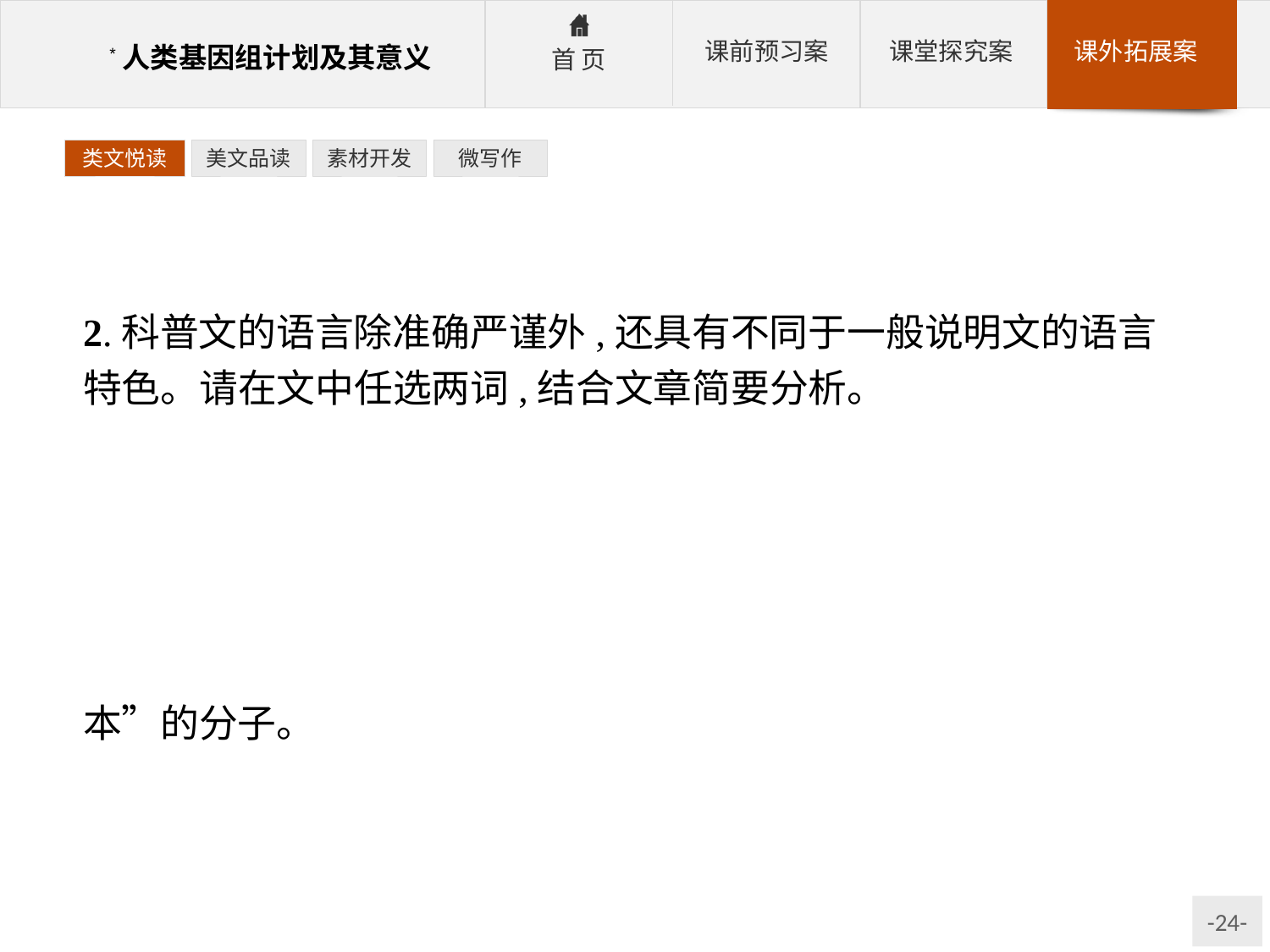

类文悦读
美文品读
素材开发
微写作
2.科普文的语言除准确严谨外,还具有不同于一般说明文的语言特色。请在文中任选两词,结合文章简要分析。
参考答案:“惨淡经营”运用移用手法,把用于人的词语用到细胞的演变上,生动形象。“让进”一词把分子演进过程用拟人化的手法表达出来,形象生动。“白搭”是口语化的语言,明白自然地对某些科学家的不出错误的研究加以讽刺。“玩意儿”也是口语化的语言,同样清楚明白地说明了“完美无瑕的一模一样的复本”的分子。